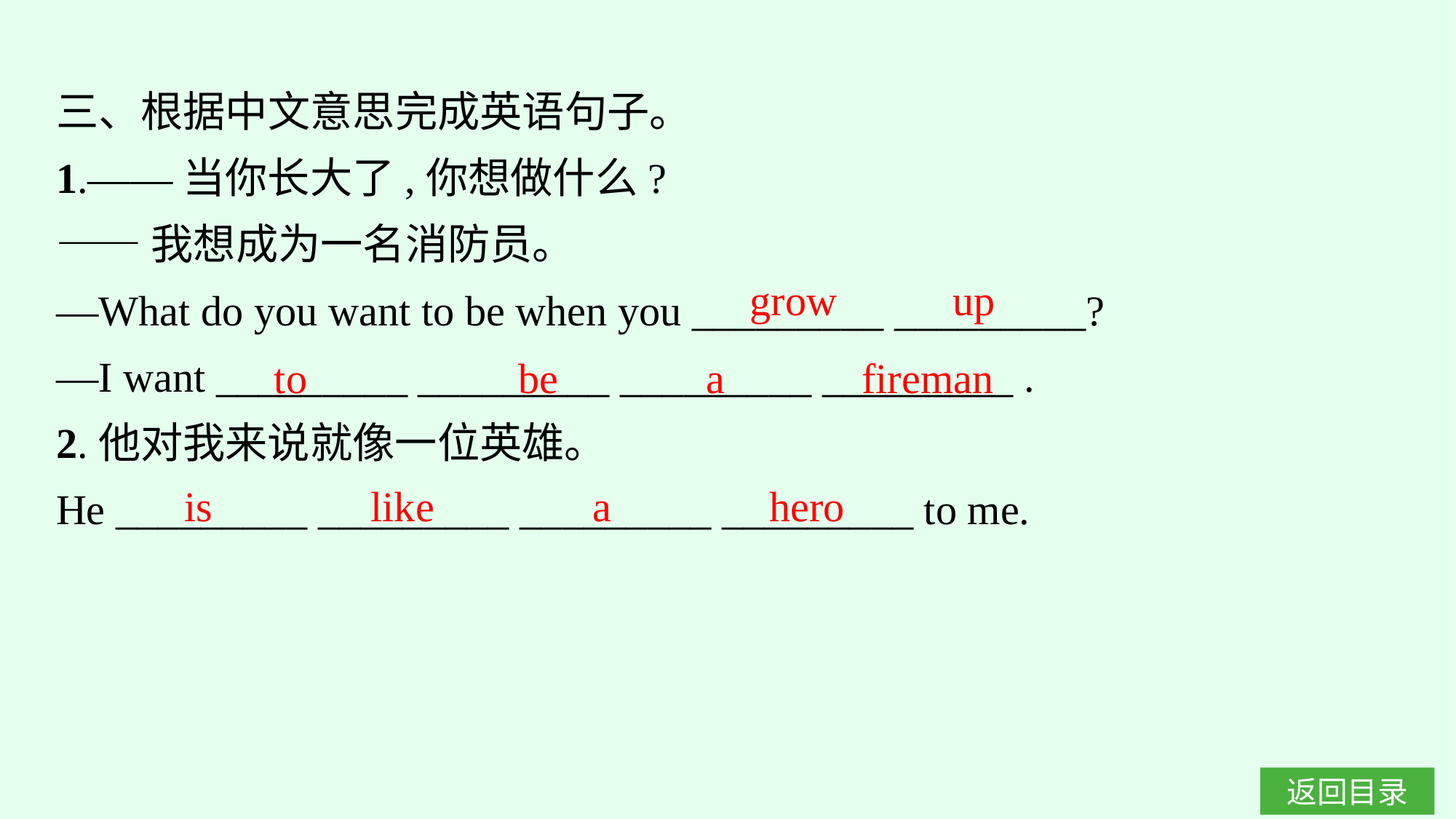

三、根据中文意思完成英语句子。
1.——当你长大了,你想做什么?
——我想成为一名消防员。
—What do you want to be when you _________ _________?
—I want _________ _________ _________ _________ .
2.他对我来说就像一位英雄。
He _________ _________ _________ _________ to me.
grow           up
to                    be              a             fireman
is               like               a               hero